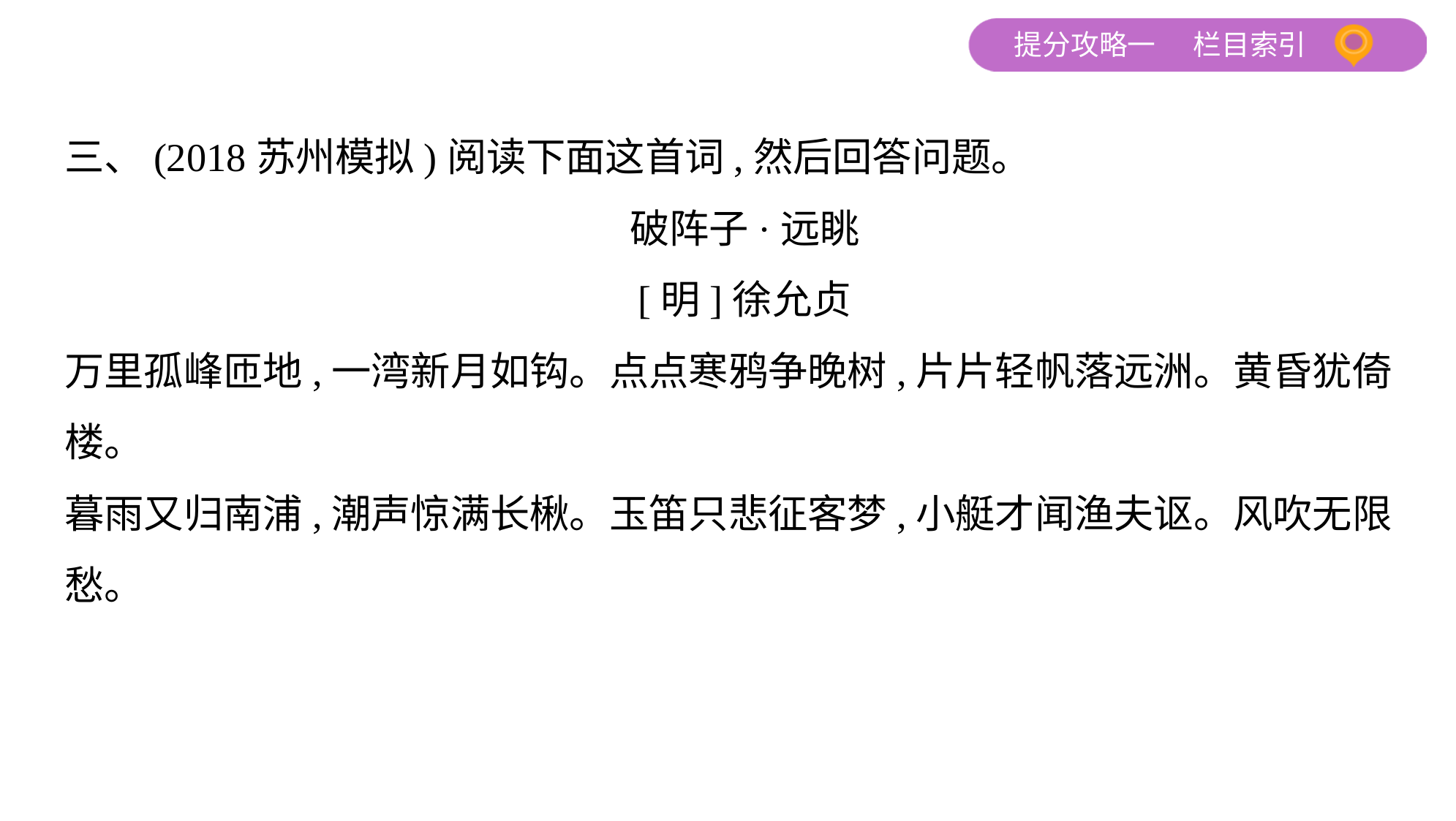

三、(2018苏州模拟)阅读下面这首词,然后回答问题。
破阵子·远眺
[明]徐允贞
万里孤峰匝地,一湾新月如钩。点点寒鸦争晚树,片片轻帆落远洲。黄昏犹倚
楼。
暮雨又归南浦,潮声惊满长楸。玉笛只悲征客梦,小艇才闻渔夫讴。风吹无限
愁。